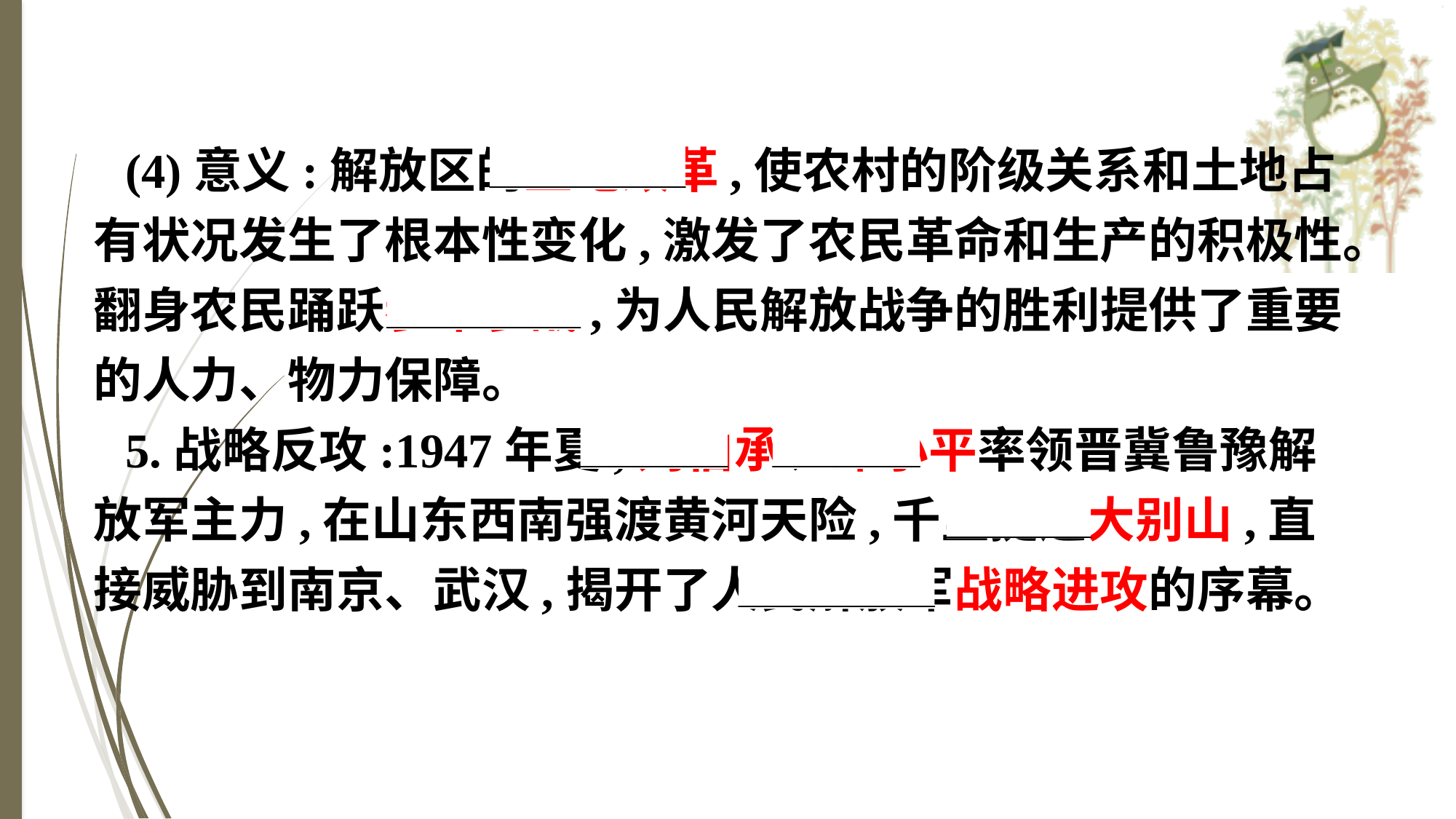

(4)意义:解放区的土地改革,使农村的阶级关系和土地占有状况发生了根本性变化,激发了农民革命和生产的积极性。翻身农民踊跃参军参战,为人民解放战争的胜利提供了重要的人力、物力保障。
5.战略反攻:1947年夏,刘伯承、邓小平率领晋冀鲁豫解放军主力,在山东西南强渡黄河天险,千里挺进大别山,直接威胁到南京、武汉,揭开了人民解放军战略进攻的序幕。